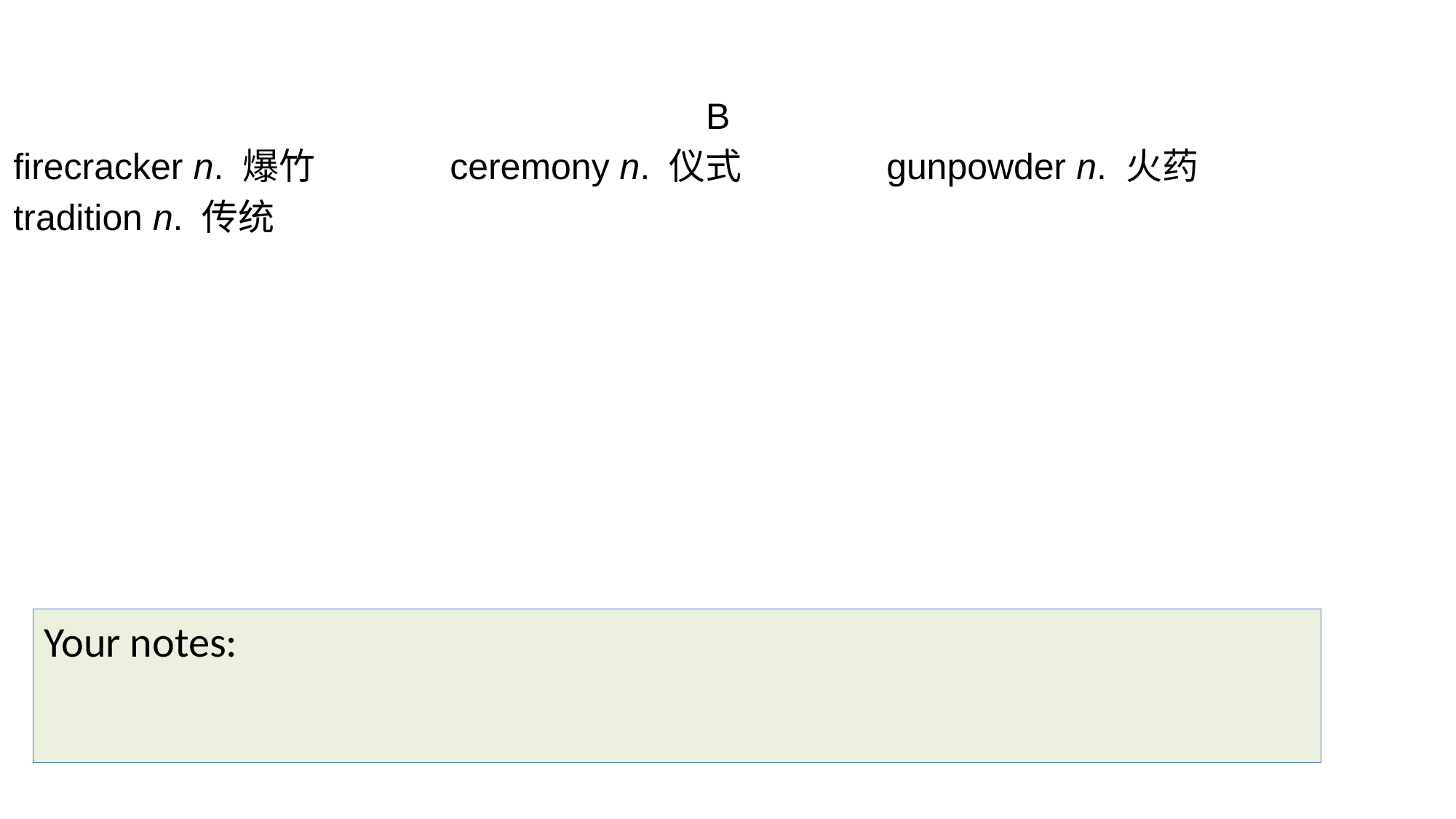

B
firecracker n. 爆竹 		ceremony n. 仪式 		gunpowder n. 火药
tradition n. 传统
Your notes: